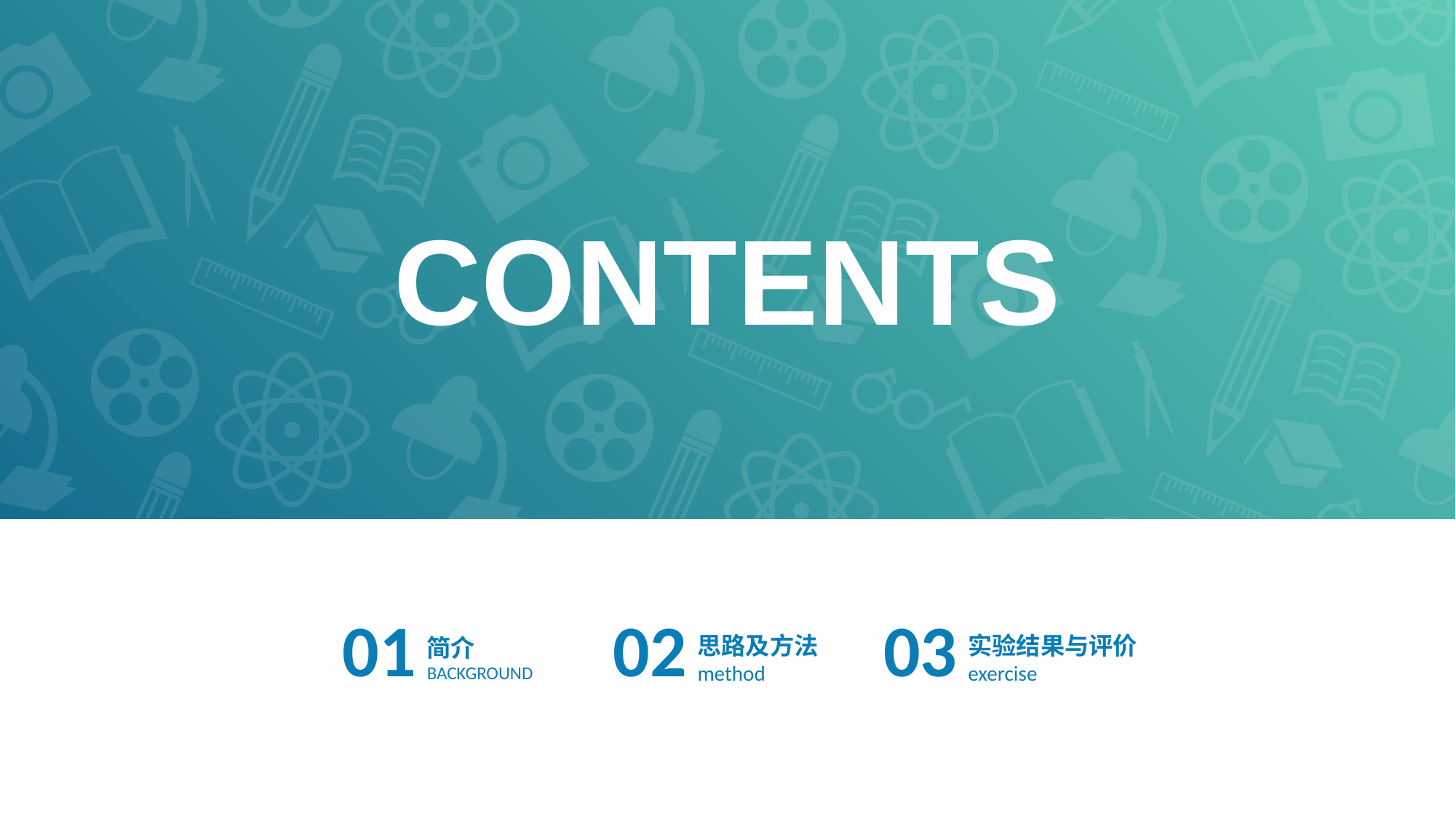

CONTENTS
01
简介
BACKGROUND
02
思路及方法
method
03
实验结果与评价
exercise